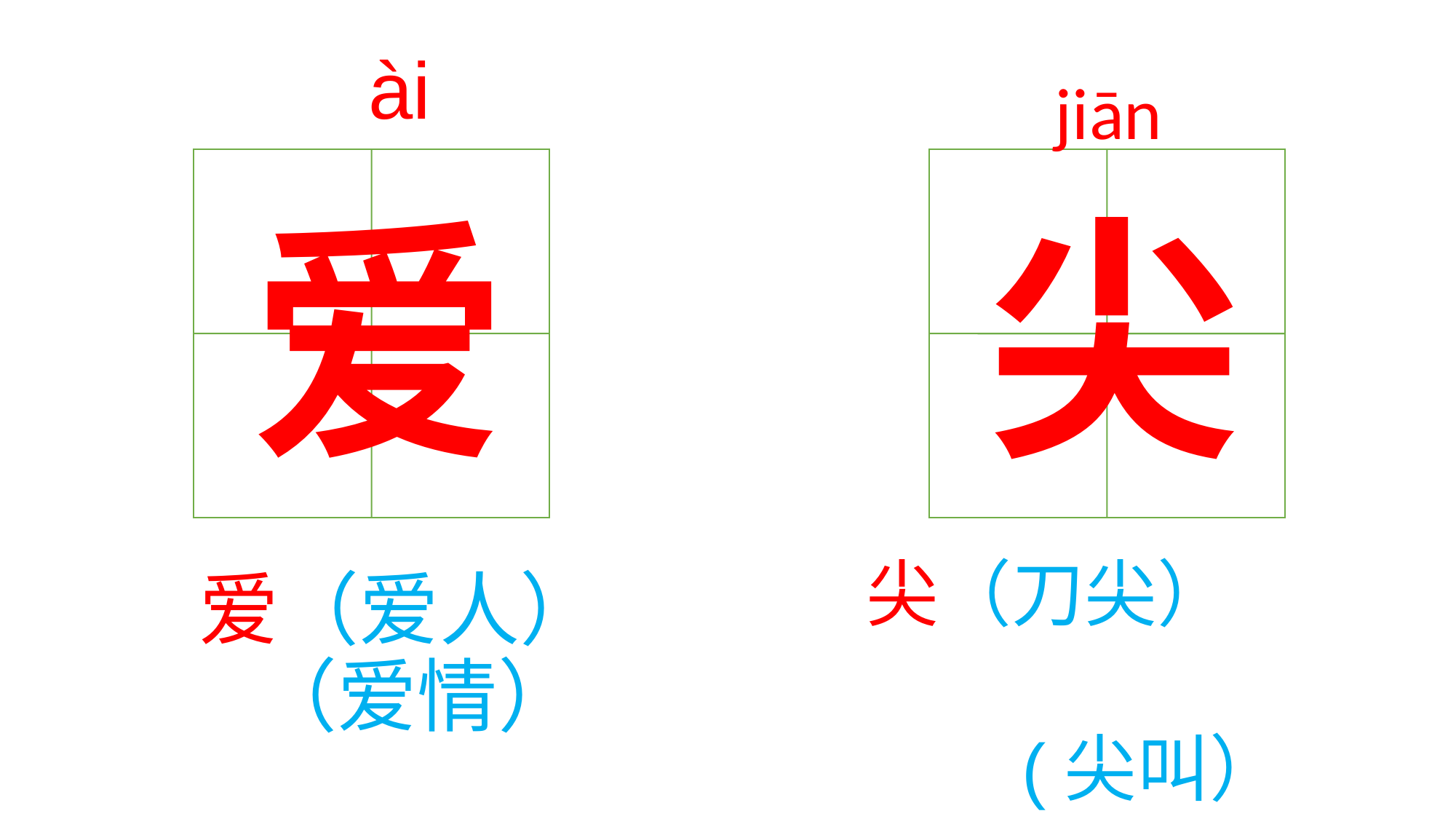

# ài 爱（爱人） （爱情）
jiān

尖（刀尖）
   (尖叫）

爱
尖